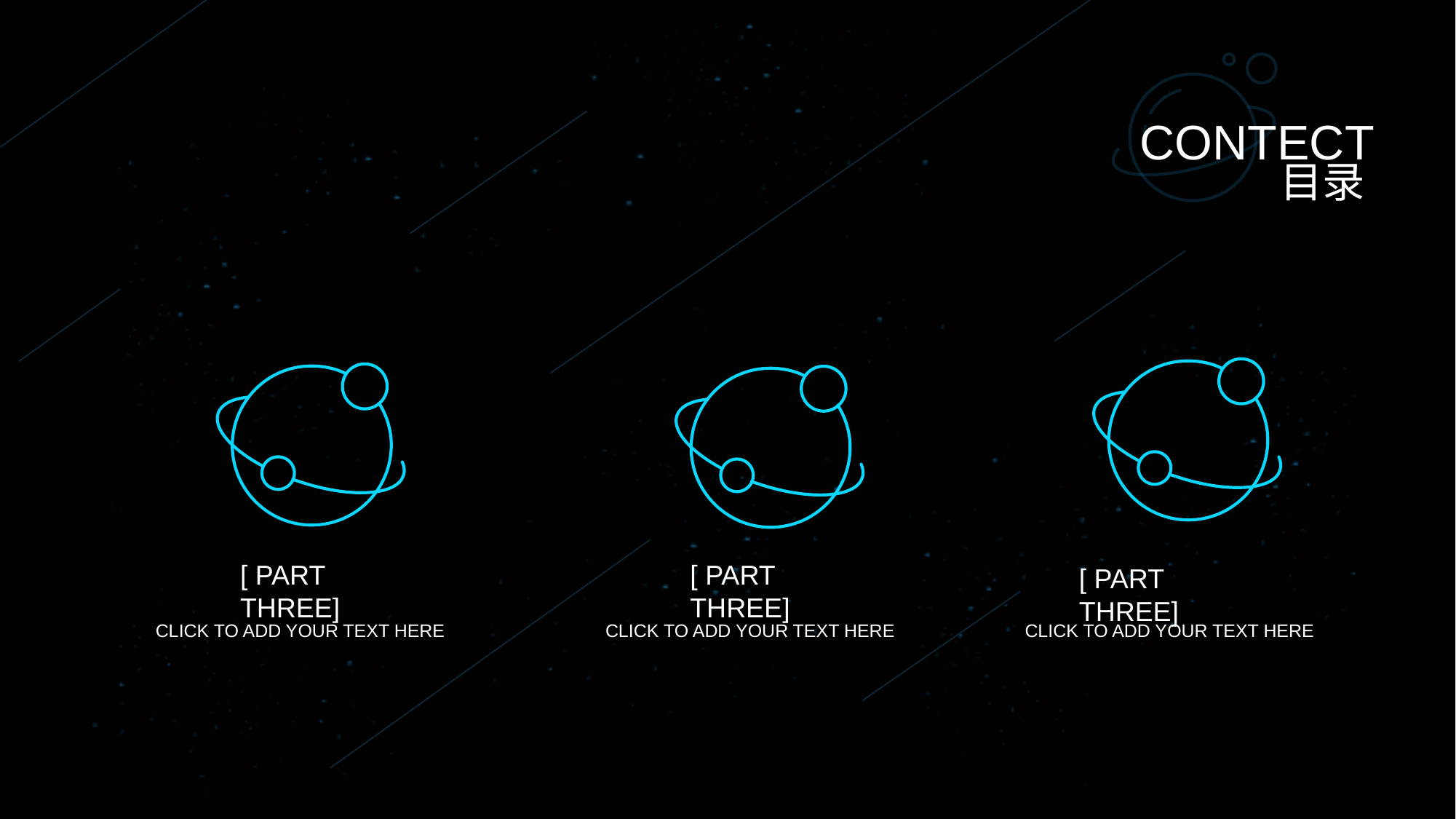

CONTECT
目录

[ PART  THREE]
CLICK TO ADD YOUR TEXT HERE

[ PART  THREE]
CLICK TO ADD YOUR TEXT HERE

[ PART  THREE]
CLICK TO ADD YOUR TEXT HERE